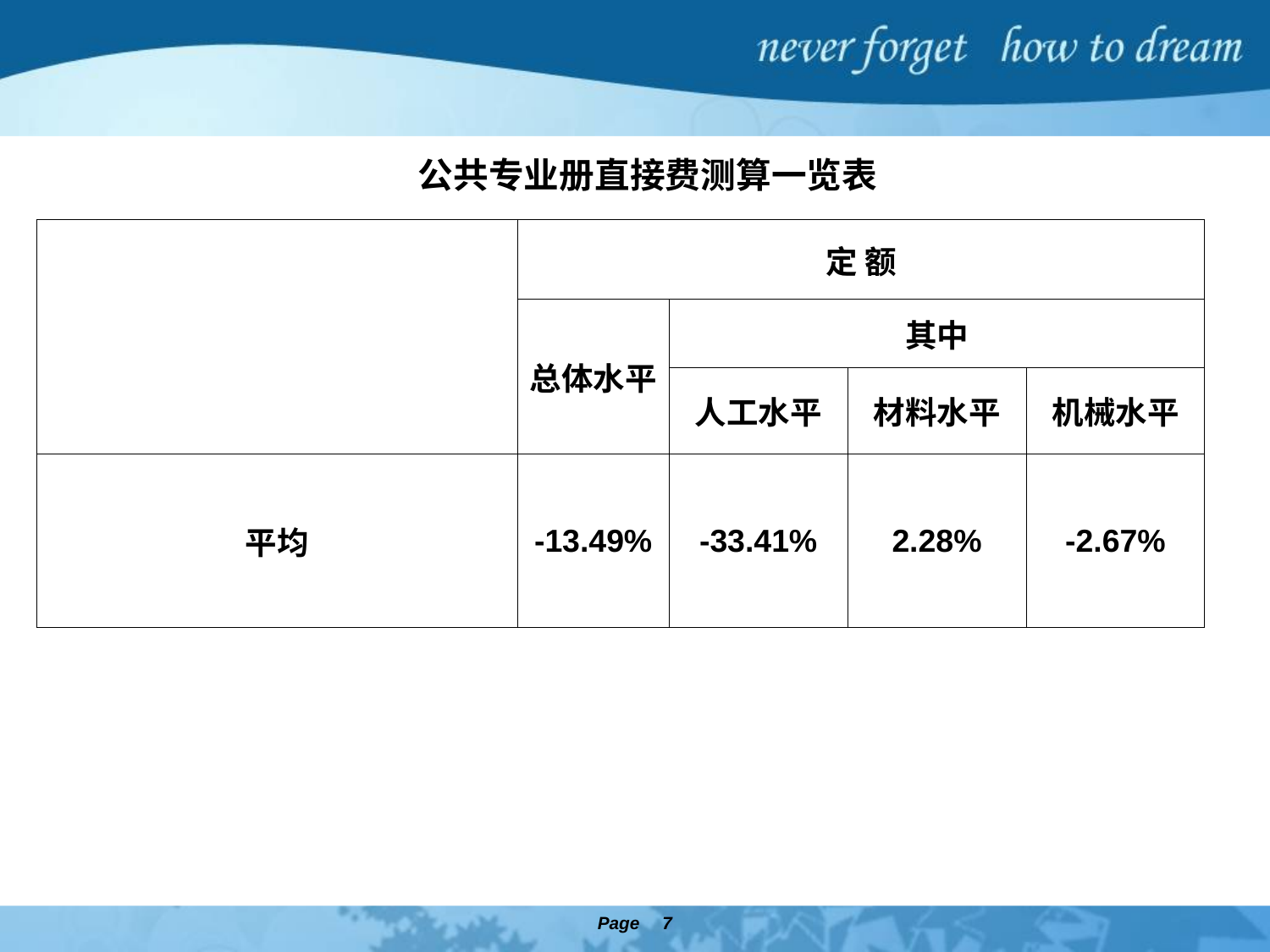

公共专业册直接费测算一览表
|  | 定 额 |  |  |  |
| --- | --- | --- | --- | --- |
|  | 总体水平 | 其中 |  |  |
|  |  | 人工水平 | 材料水平 | 机械水平 |
| 平均 | -13.49% | -33.41% | 2.28% | -2.67% |